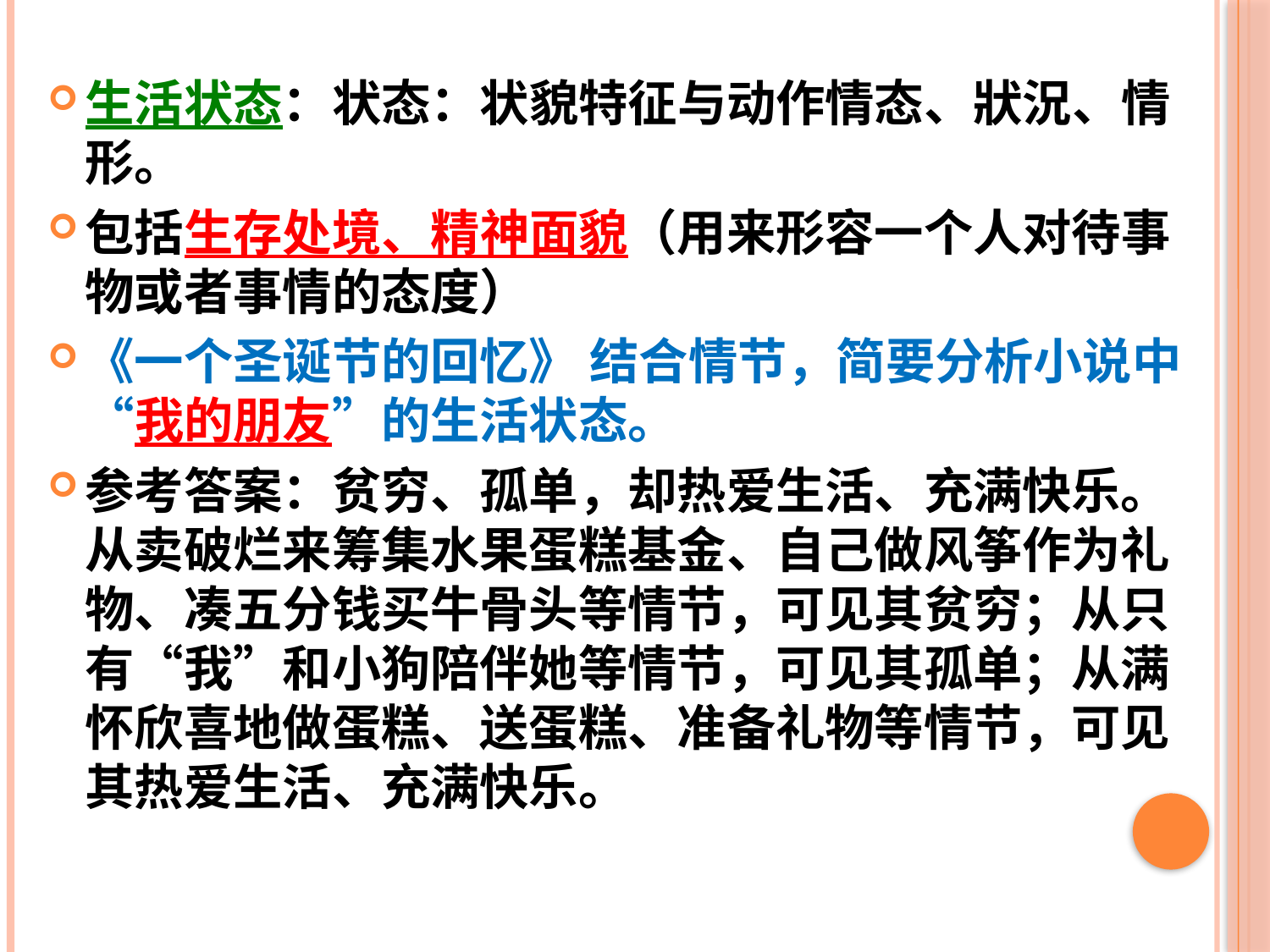

生活状态：状态：状貌特征与动作情态、狀況、情形。
包括生存处境、精神面貌（用来形容一个人对待事物或者事情的态度）
《一个圣诞节的回忆》 结合情节，简要分析小说中“我的朋友”的生活状态。
参考答案：贫穷、孤单，却热爱生活、充满快乐。从卖破烂来筹集水果蛋糕基金、自己做风筝作为礼物、凑五分钱买牛骨头等情节，可见其贫穷；从只有“我”和小狗陪伴她等情节，可见其孤单；从满怀欣喜地做蛋糕、送蛋糕、准备礼物等情节，可见其热爱生活、充满快乐。